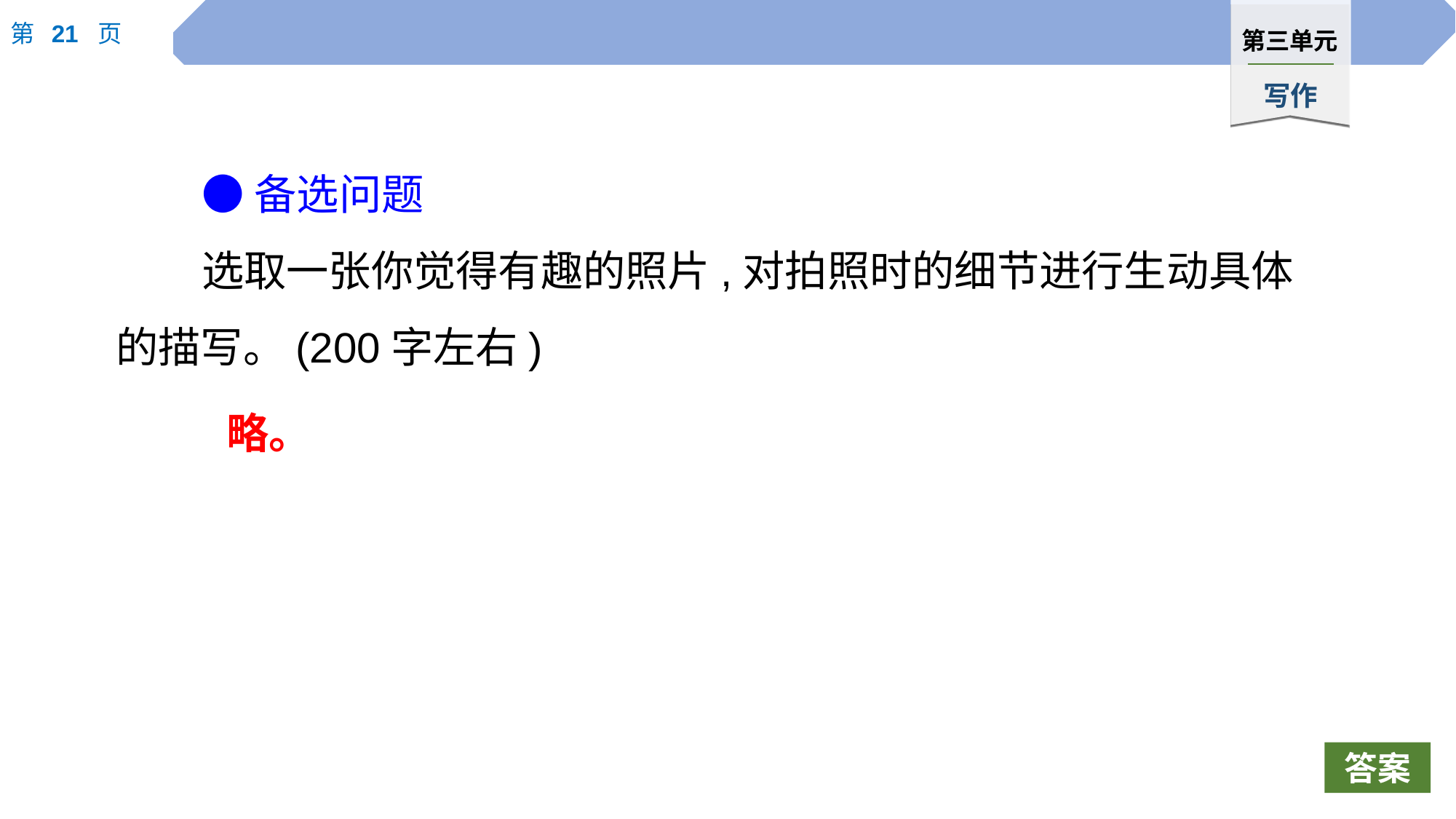

●备选问题

选取一张你觉得有趣的照片,对拍照时的细节进行生动具体的描写。(200字左右)
略。
答案